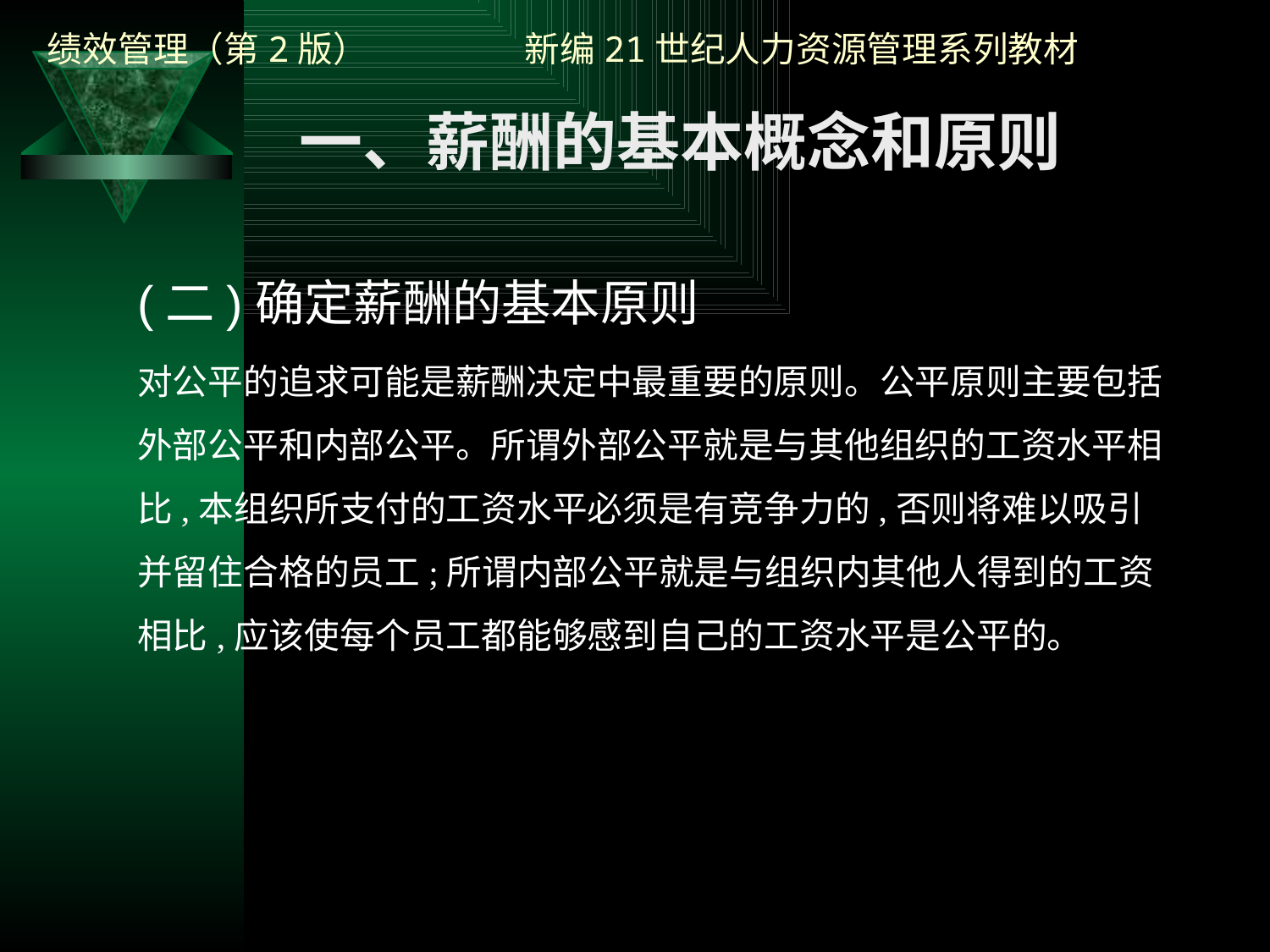

一、薪酬的基本概念和原则
(二)确定薪酬的基本原则
对公平的追求可能是薪酬决定中最重要的原则。公平原则主要包括外部公平和内部公平。所谓外部公平就是与其他组织的工资水平相比,本组织所支付的工资水平必须是有竞争力的,否则将难以吸引并留住合格的员工;所谓内部公平就是与组织内其他人得到的工资相比,应该使每个员工都能够感到自己的工资水平是公平的。